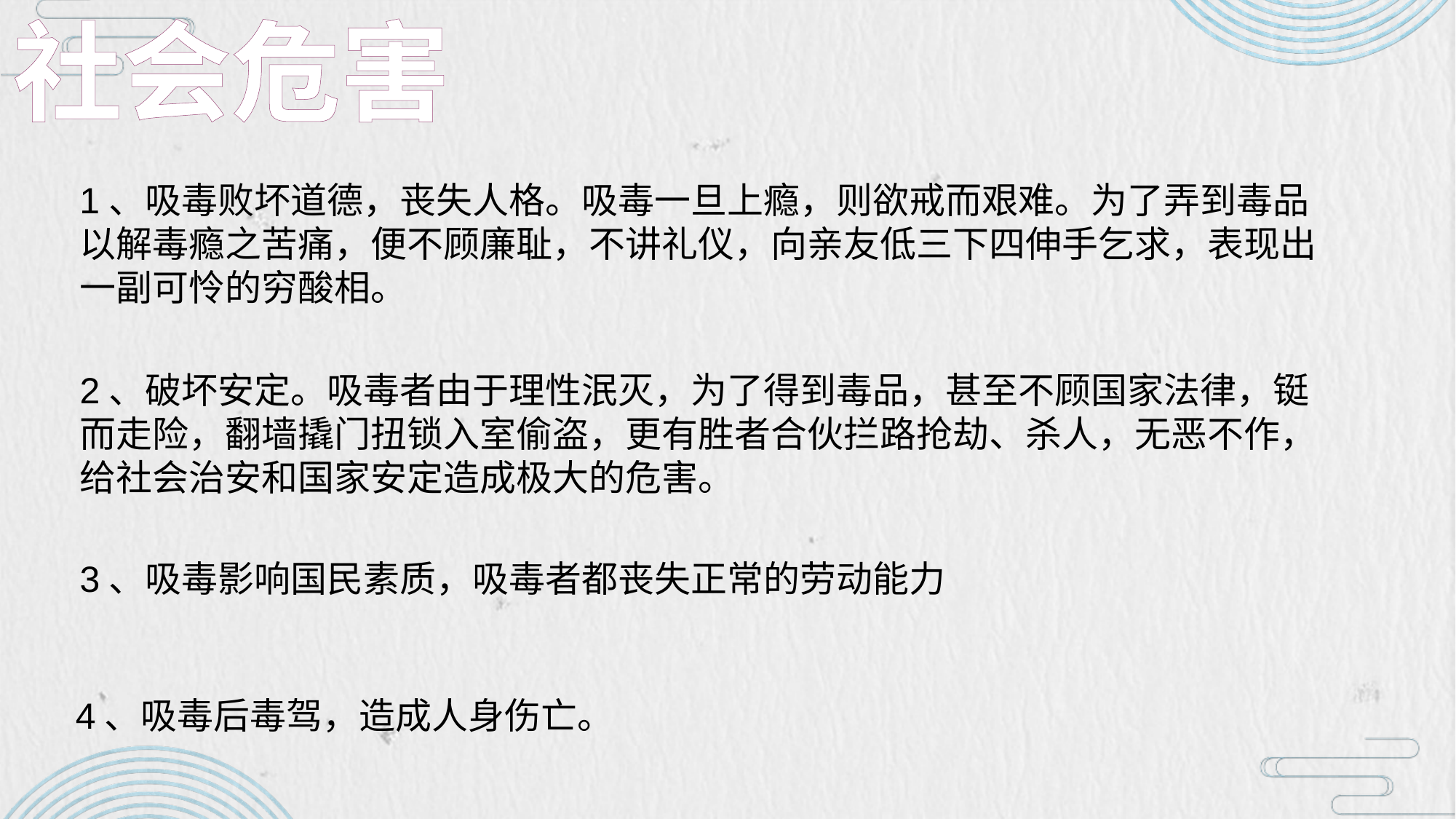

社会危害
1、吸毒败坏道德，丧失人格。吸毒一旦上瘾，则欲戒而艰难。为了弄到毒品以解毒瘾之苦痛，便不顾廉耻，不讲礼仪，向亲友低三下四伸手乞求，表现出一副可怜的穷酸相。
2、破坏安定。吸毒者由于理性泯灭，为了得到毒品，甚至不顾国家法律，铤而走险，翻墙撬门扭锁入室偷盗，更有胜者合伙拦路抢劫、杀人，无恶不作，给社会治安和国家安定造成极大的危害。
3、吸毒影响国民素质，吸毒者都丧失正常的劳动能力
4、吸毒后毒驾，造成人身伤亡。